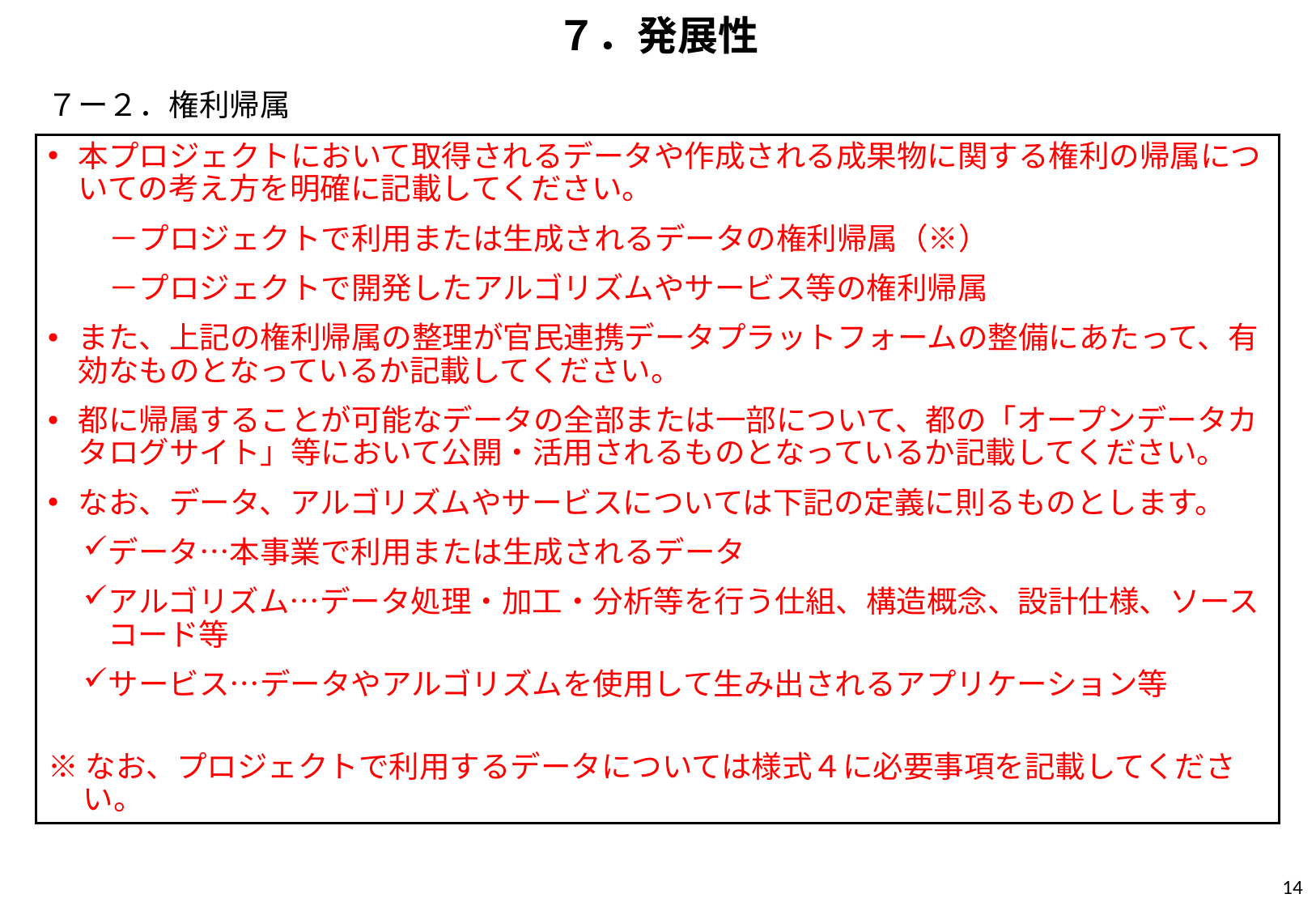

# ７．発展性
７ー２．権利帰属
本プロジェクトにおいて取得されるデータや作成される成果物に関する権利の帰属についての考え方を明確に記載してください。
　　－プロジェクトで利用または生成されるデータの権利帰属（※）
　　－プロジェクトで開発したアルゴリズムやサービス等の権利帰属
また、上記の権利帰属の整理が官民連携データプラットフォームの整備にあたって、有効なものとなっているか記載してください。
都に帰属することが可能なデータの全部または一部について、都の「オープンデータカタログサイト」等において公開・活用されるものとなっているか記載してください。
なお、データ、アルゴリズムやサービスについては下記の定義に則るものとします。
データ…本事業で利用または生成されるデータ
アルゴリズム…データ処理・加工・分析等を行う仕組、構造概念、設計仕様、ソースコード等
サービス…データやアルゴリズムを使用して生み出されるアプリケーション等
※なお、プロジェクトで利用するデータについては様式４に必要事項を記載してください。
14